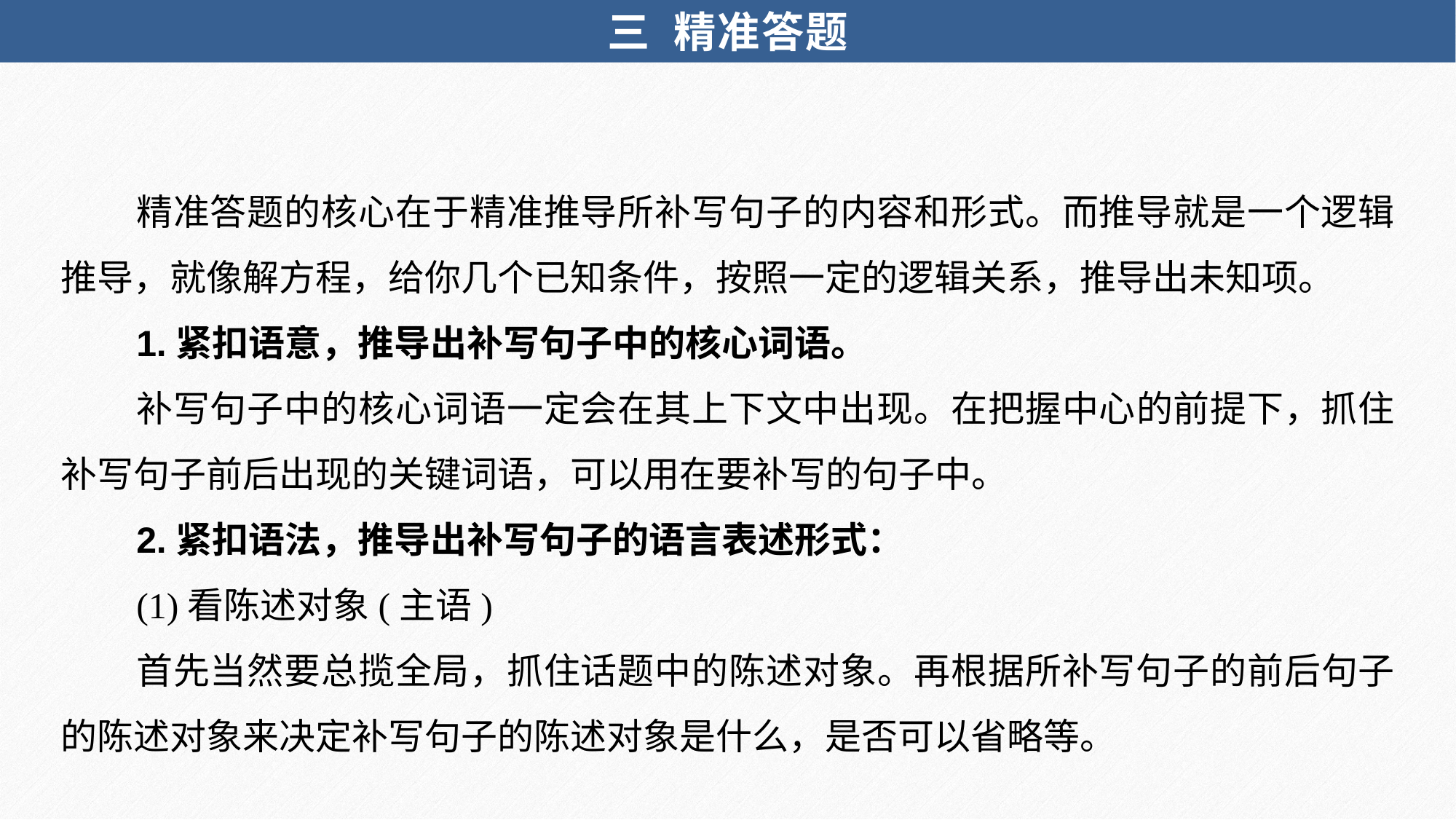

三  精准答题
精准答题的核心在于精准推导所补写句子的内容和形式。而推导就是一个逻辑推导，就像解方程，给你几个已知条件，按照一定的逻辑关系，推导出未知项。
1.紧扣语意，推导出补写句子中的核心词语。
补写句子中的核心词语一定会在其上下文中出现。在把握中心的前提下，抓住补写句子前后出现的关键词语，可以用在要补写的句子中。
2.紧扣语法，推导出补写句子的语言表述形式：
(1)看陈述对象(主语)
首先当然要总揽全局，抓住话题中的陈述对象。再根据所补写句子的前后句子的陈述对象来决定补写句子的陈述对象是什么，是否可以省略等。